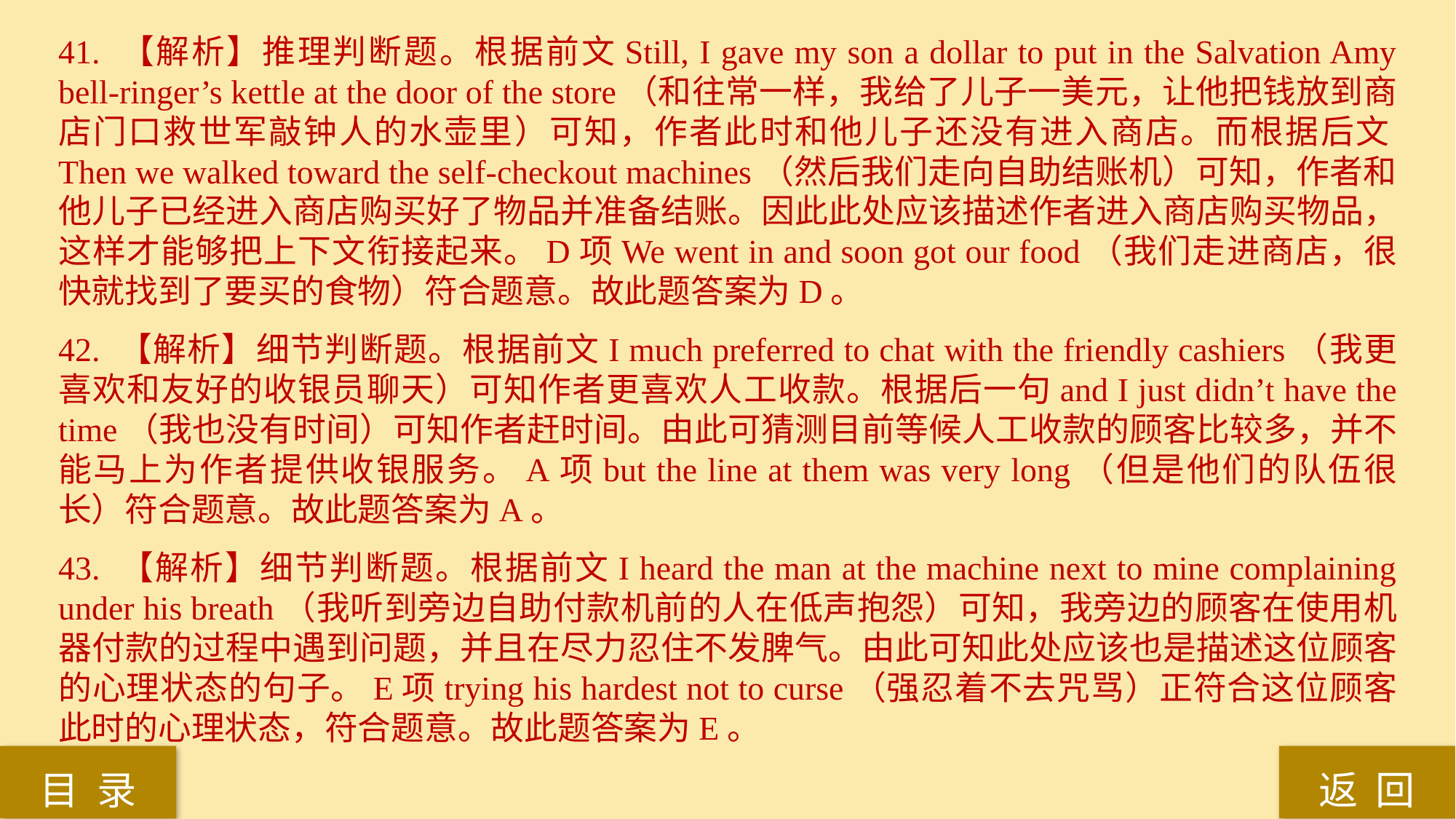

41. 【解析】推理判断题。根据前文Still, I gave my son a dollar to put in the Salvation Amy bell-ringer’s kettle at the door of the store（和往常一样，我给了儿子一美元，让他把钱放到商店门口救世军敲钟人的水壶里）可知，作者此时和他儿子还没有进入商店。而根据后文Then we walked toward the self-checkout machines（然后我们走向自助结账机）可知，作者和他儿子已经进入商店购买好了物品并准备结账。因此此处应该描述作者进入商店购买物品，这样才能够把上下文衔接起来。D项We went in and soon got our food（我们走进商店，很快就找到了要买的食物）符合题意。故此题答案为D。
42. 【解析】细节判断题。根据前文I much preferred to chat with the friendly cashiers（我更喜欢和友好的收银员聊天）可知作者更喜欢人工收款。根据后一句and I just didn’t have the time（我也没有时间）可知作者赶时间。由此可猜测目前等候人工收款的顾客比较多，并不能马上为作者提供收银服务。A项but the line at them was very long（但是他们的队伍很长）符合题意。故此题答案为A。
43. 【解析】细节判断题。根据前文I heard the man at the machine next to mine complaining under his breath（我听到旁边自助付款机前的人在低声抱怨）可知，我旁边的顾客在使用机器付款的过程中遇到问题，并且在尽力忍住不发脾气。由此可知此处应该也是描述这位顾客的心理状态的句子。E项trying his hardest not to curse（强忍着不去咒骂）正符合这位顾客此时的心理状态，符合题意。故此题答案为E。
返  回